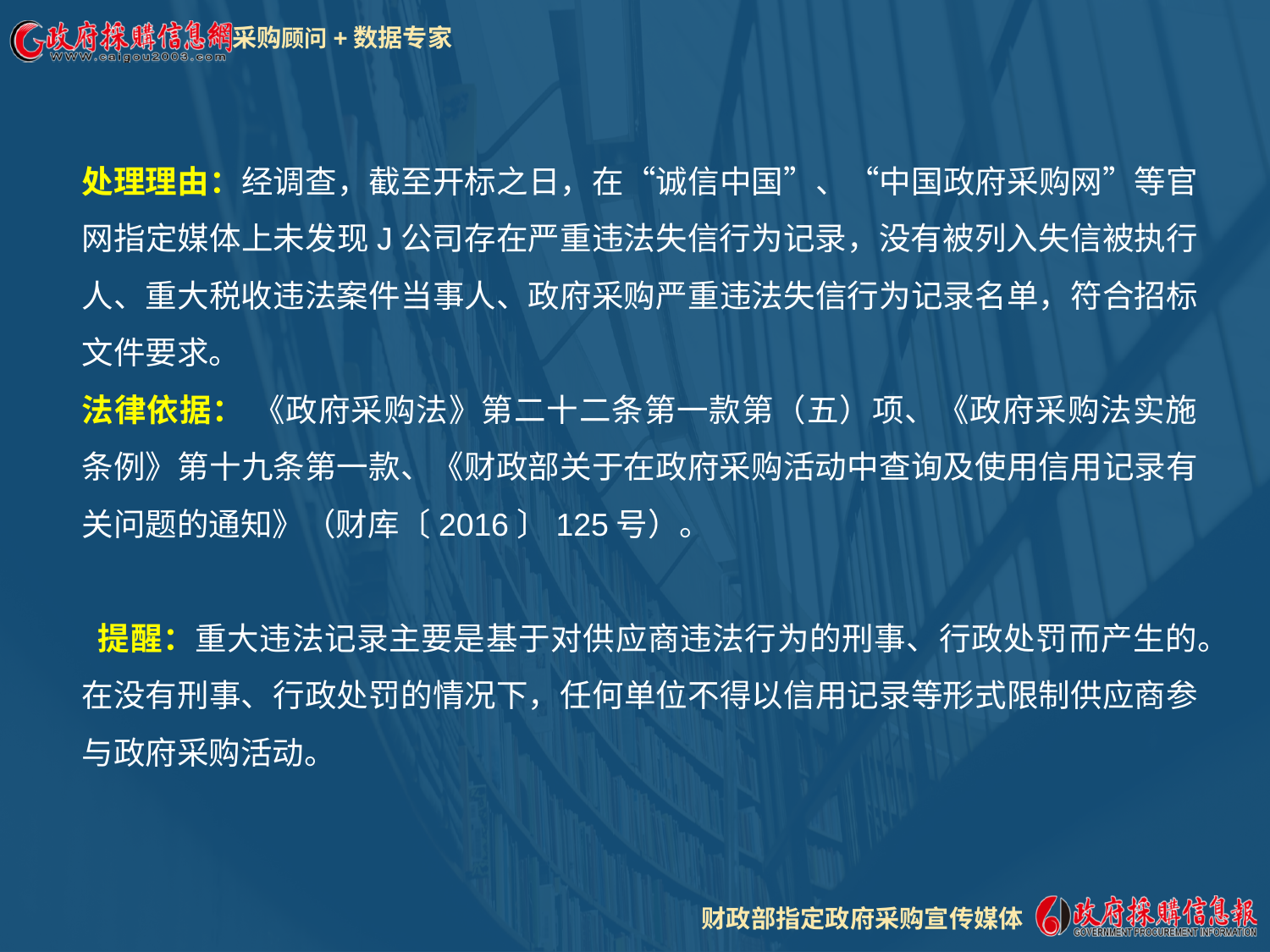

处理理由：经调查，截至开标之日，在“诚信中国”、“中国政府采购网”等官网指定媒体上未发现J公司存在严重违法失信行为记录，没有被列入失信被执行人、重大税收违法案件当事人、政府采购严重违法失信行为记录名单，符合招标文件要求。
法律依据： 《政府采购法》第二十二条第一款第（五）项、《政府采购法实施条例》第十九条第一款、《财政部关于在政府采购活动中查询及使用信用记录有关问题的通知》（财库〔2016〕125号）。

 提醒：重大违法记录主要是基于对供应商违法行为的刑事、行政处罚而产生的。在没有刑事、行政处罚的情况下，任何单位不得以信用记录等形式限制供应商参与政府采购活动。